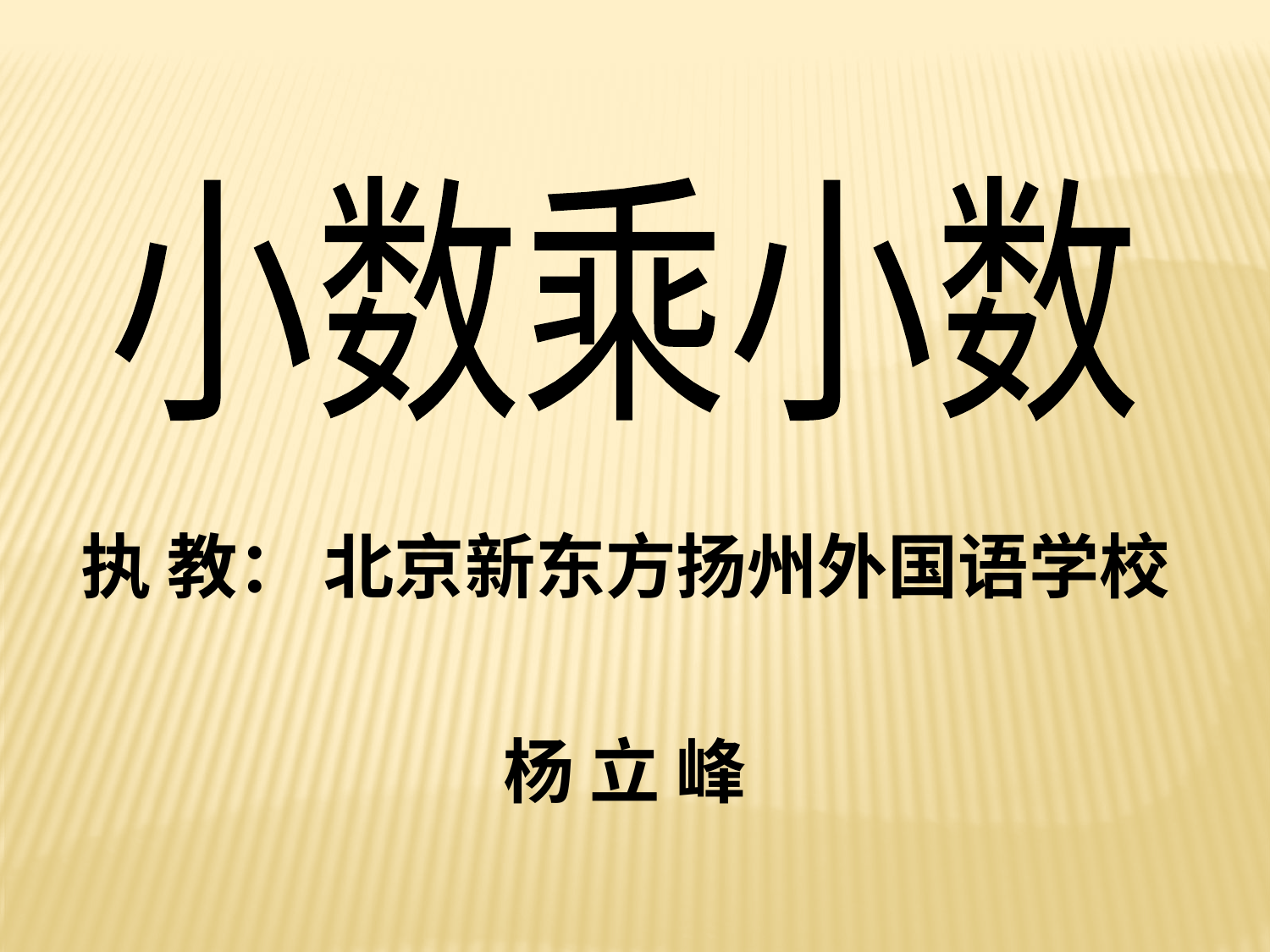

小数乘小数
 执 教： 北京新东方扬州外国语学校
杨 立 峰